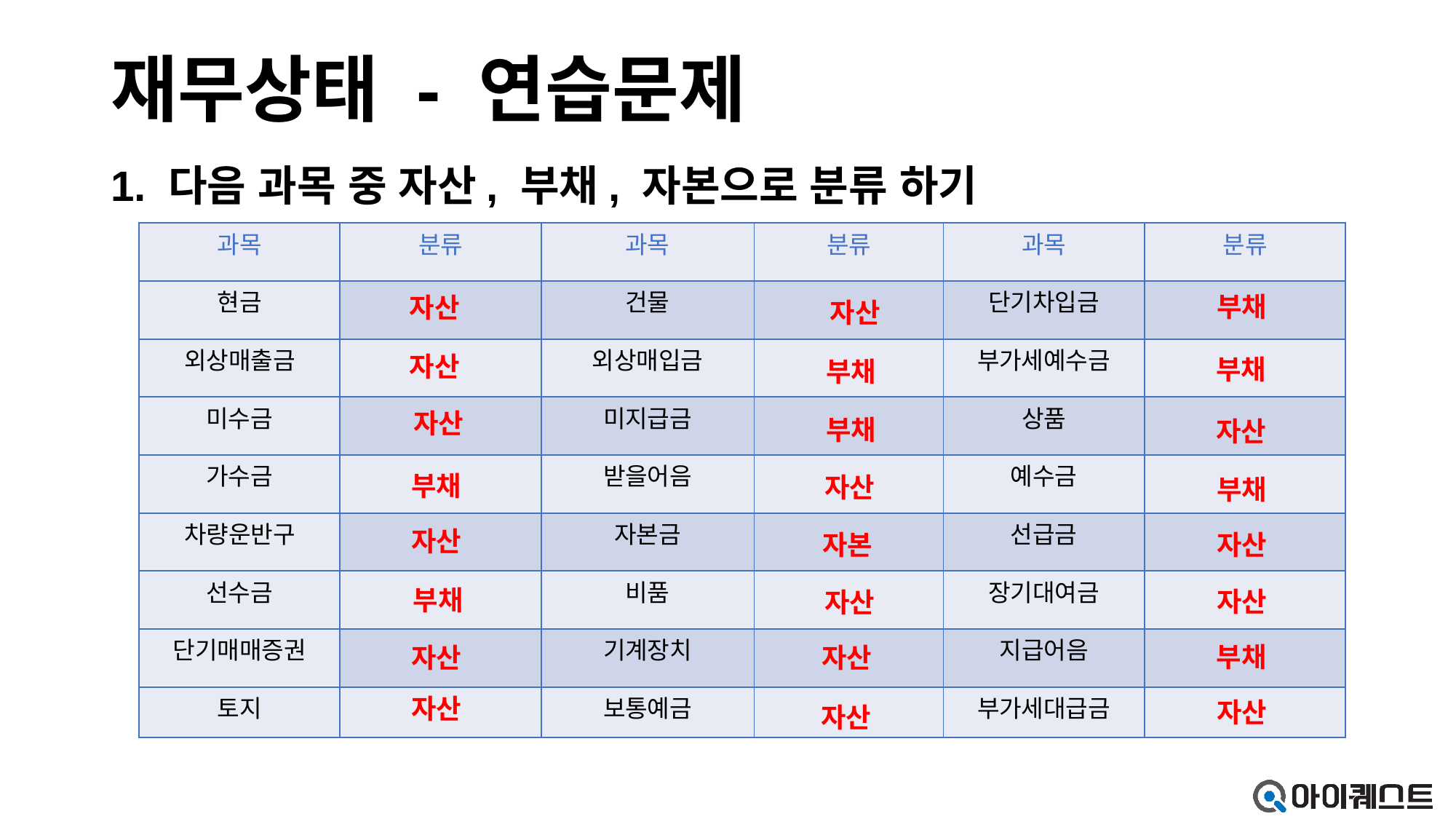

# 재무상태 - 연습문제
1. 다음 과목 중 자산, 부채, 자본으로 분류 하기

| 과목 | 분류 | 과목 | 분류 | 과목 | 분류 |
| --- | --- | --- | --- | --- | --- |
| 현금 |  | 건물 |  | 단기차입금 |  |
| 외상매출금 |  | 외상매입금 |  | 부가세예수금 |  |
| 미수금 |  | 미지급금 |  | 상품 |  |
| 가수금 |  | 받을어음 |  | 예수금 |  |
| 차량운반구 |  | 자본금 |  | 선급금 |  |
| 선수금 |  | 비품 |  | 장기대여금 |  |
| 단기매매증권 |  | 기계장치 |  | 지급어음 |  |
| 토지 |  | 보통예금 |  | 부가세대급금 |  |
부채
자산
자산
자산
부채
부채
자산
부채
자산
부채
자산
부채
자산
자본
자산
부채
자산
자산
부채
자산
자산
자산
자산
자산